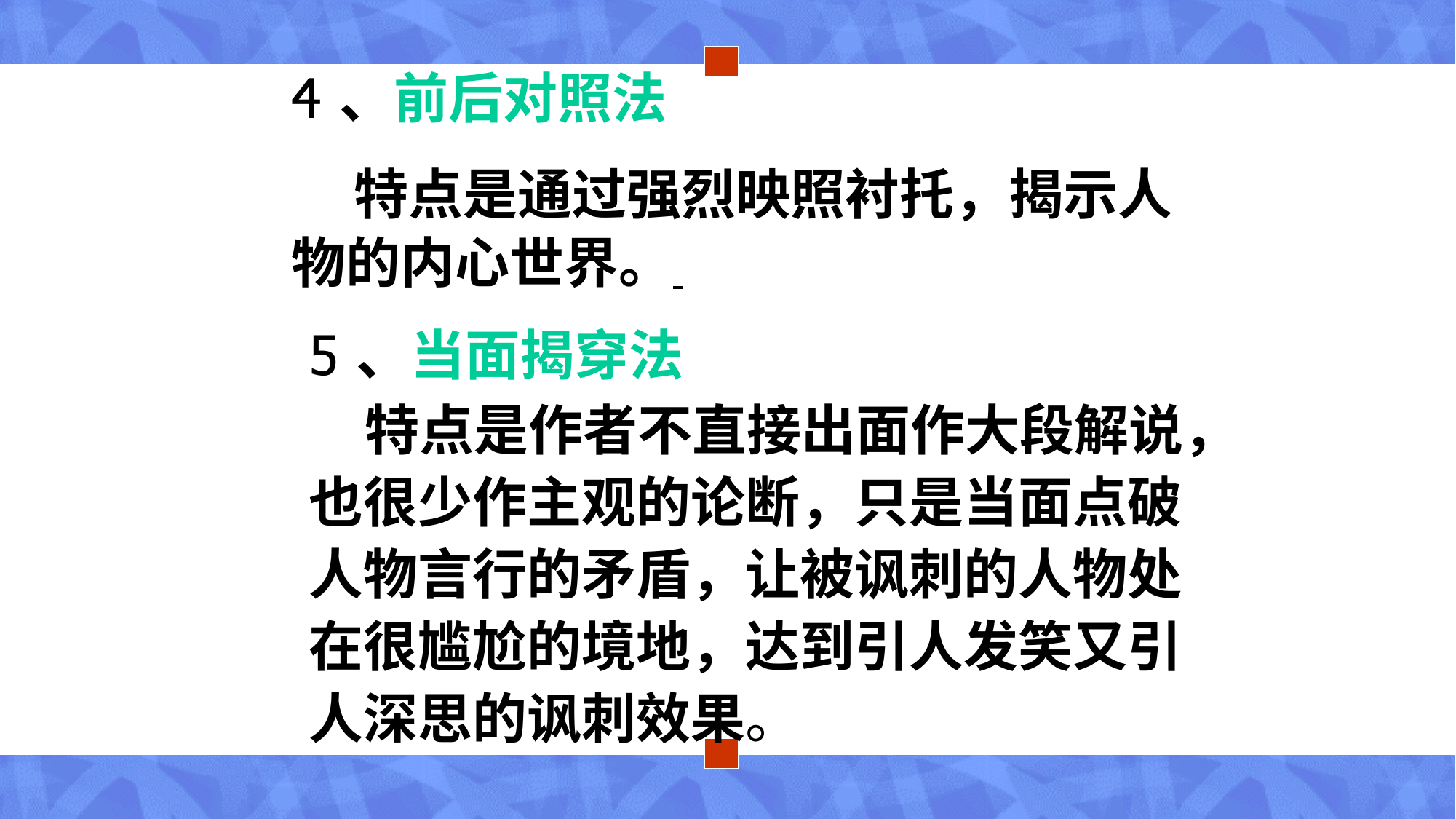

4、前后对照法
    特点是通过强烈映照衬托，揭示人物的内心世界。
5、当面揭穿法
    特点是作者不直接出面作大段解说，也很少作主观的论断，只是当面点破人物言行的矛盾，让被讽刺的人物处在很尴尬的境地，达到引人发笑又引人深思的讽刺效果。